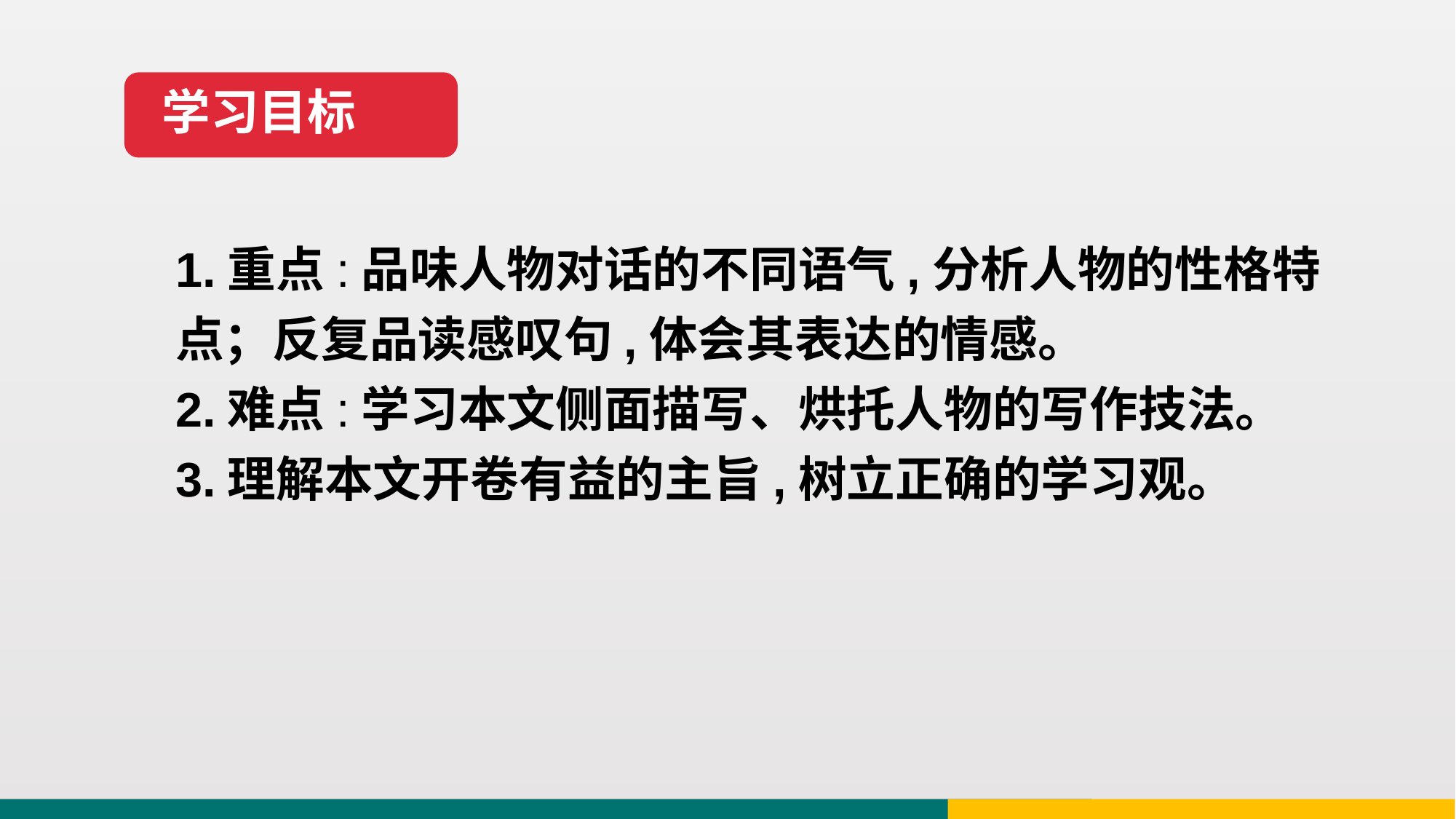

学习目标
1.重点:品味人物对话的不同语气,分析人物的性格特点；反复品读感叹句,体会其表达的情感。
2.难点:学习本文侧面描写、烘托人物的写作技法。
3.理解本文开卷有益的主旨,树立正确的学习观。